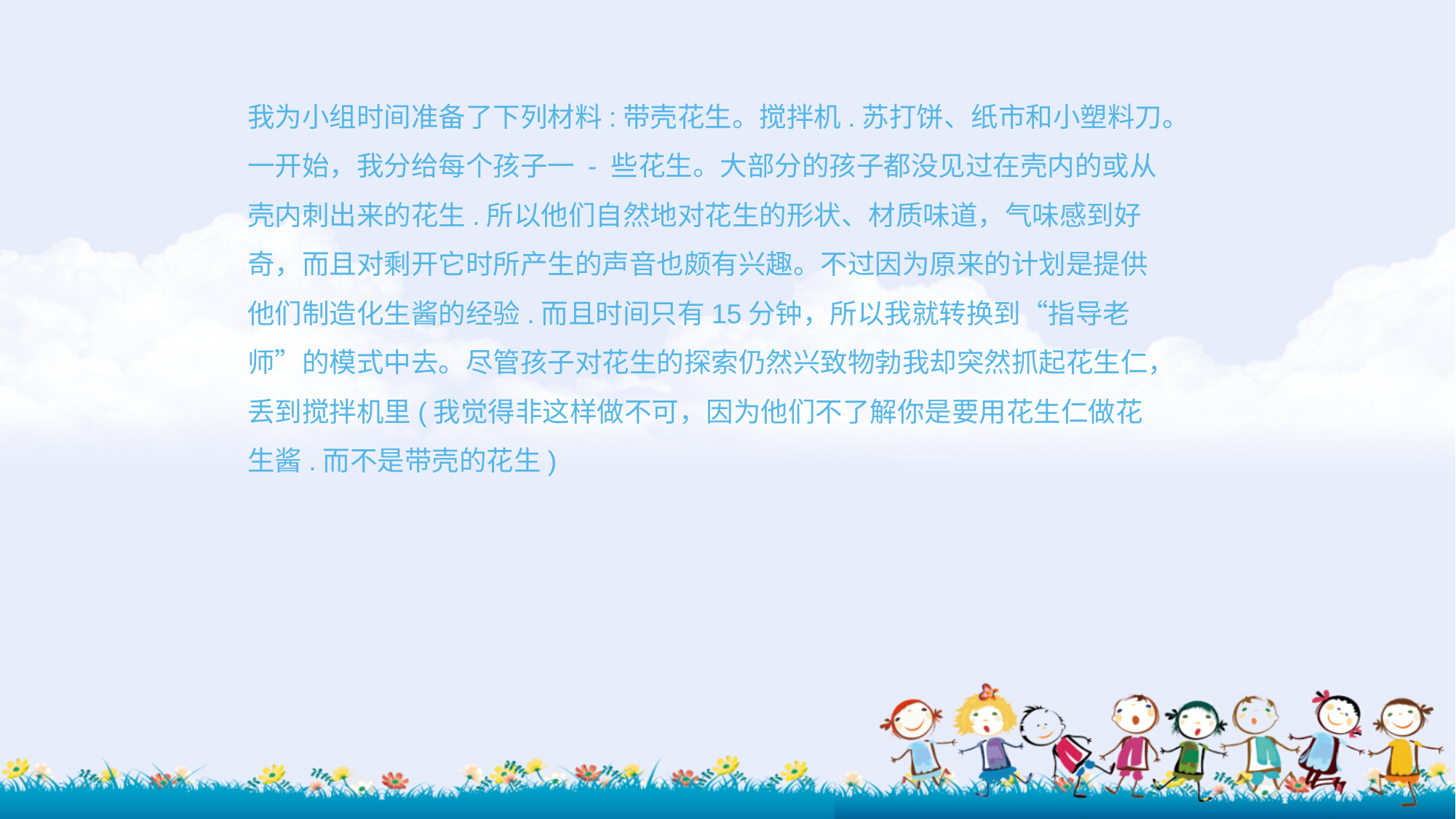

我为小组时间准备了下列材料:带壳花生。搅拌机.苏打饼、纸市和小塑料刀。一开始，我分给每个孩子一 - 些花生。大部分的孩子都没见过在壳内的或从壳内刺出来的花生.所以他们自然地对花生的形状、材质味道，气味感到好奇，而且对剩开它时所产生的声音也颇有兴趣。不过因为原来的计划是提供他们制造化生酱的经验.而且时间只有15分钟，所以我就转换到“指导老师”的模式中去。尽管孩子对花生的探索仍然兴致物勃我却突然抓起花生仁，丢到搅拌机里(我觉得非这样做不可，因为他们不了解你是要用花生仁做花生酱.而不是带壳的花生)